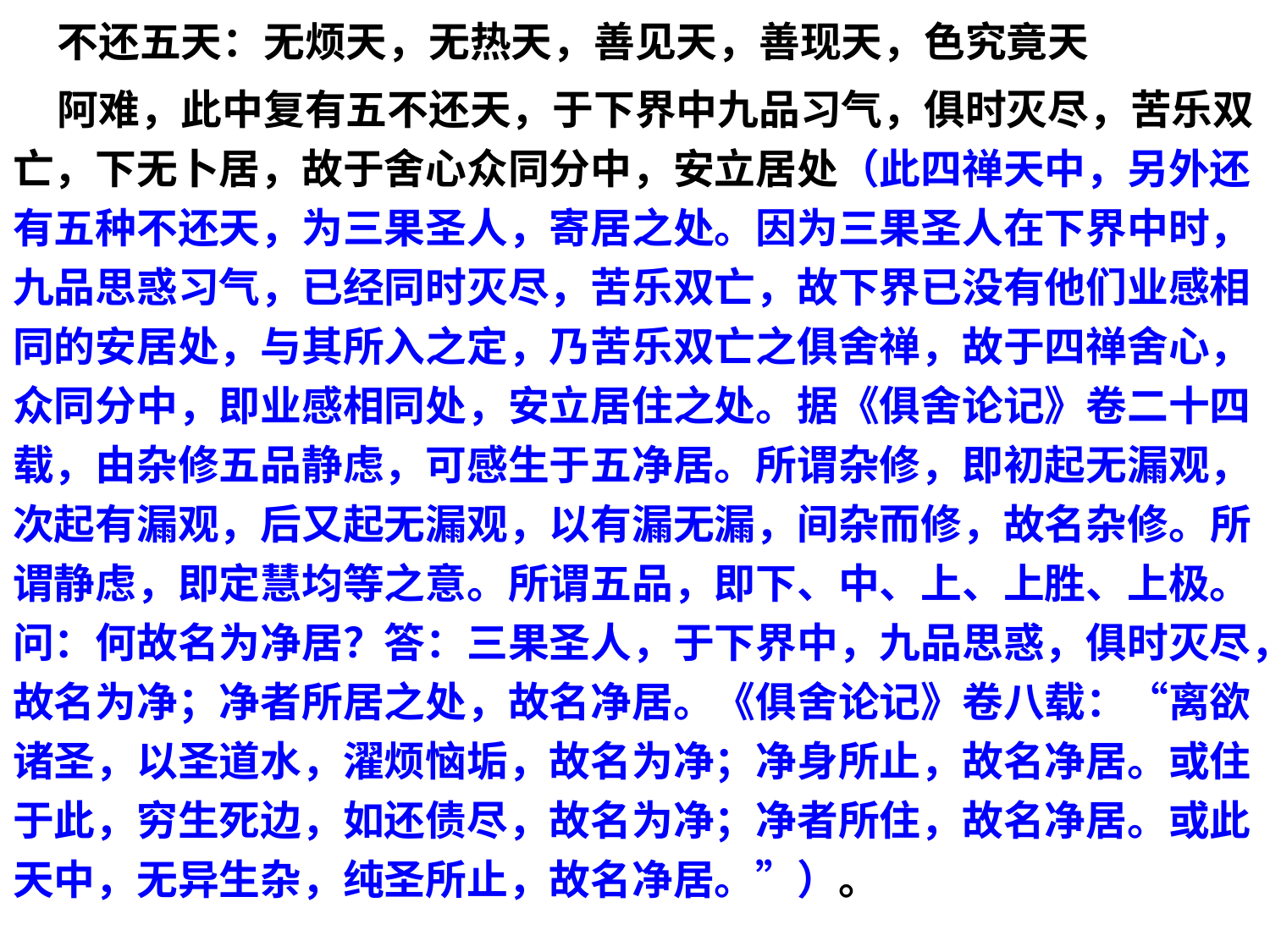

不还五天：无烦天，无热天，善见天，善现天，色究竟天
    阿难，此中复有五不还天，于下界中九品习气，俱时灭尽，苦乐双亡，下无卜居，故于舍心众同分中，安立居处（此四禅天中，另外还有五种不还天，为三果圣人，寄居之处。因为三果圣人在下界中时，九品思惑习气，已经同时灭尽，苦乐双亡，故下界已没有他们业感相同的安居处，与其所入之定，乃苦乐双亡之俱舍禅，故于四禅舍心，众同分中，即业感相同处，安立居住之处。据《俱舍论记》卷二十四载，由杂修五品静虑，可感生于五净居。所谓杂修，即初起无漏观，次起有漏观，后又起无漏观，以有漏无漏，间杂而修，故名杂修。所谓静虑，即定慧均等之意。所谓五品，即下、中、上、上胜、上极。问：何故名为净居？答：三果圣人，于下界中，九品思惑，俱时灭尽，故名为净；净者所居之处，故名净居。《俱舍论记》卷八载：“离欲诸圣，以圣道水，濯烦恼垢，故名为净；净身所止，故名净居。或住于此，穷生死边，如还债尽，故名为净；净者所住，故名净居。或此天中，无异生杂，纯圣所止，故名净居。”）。